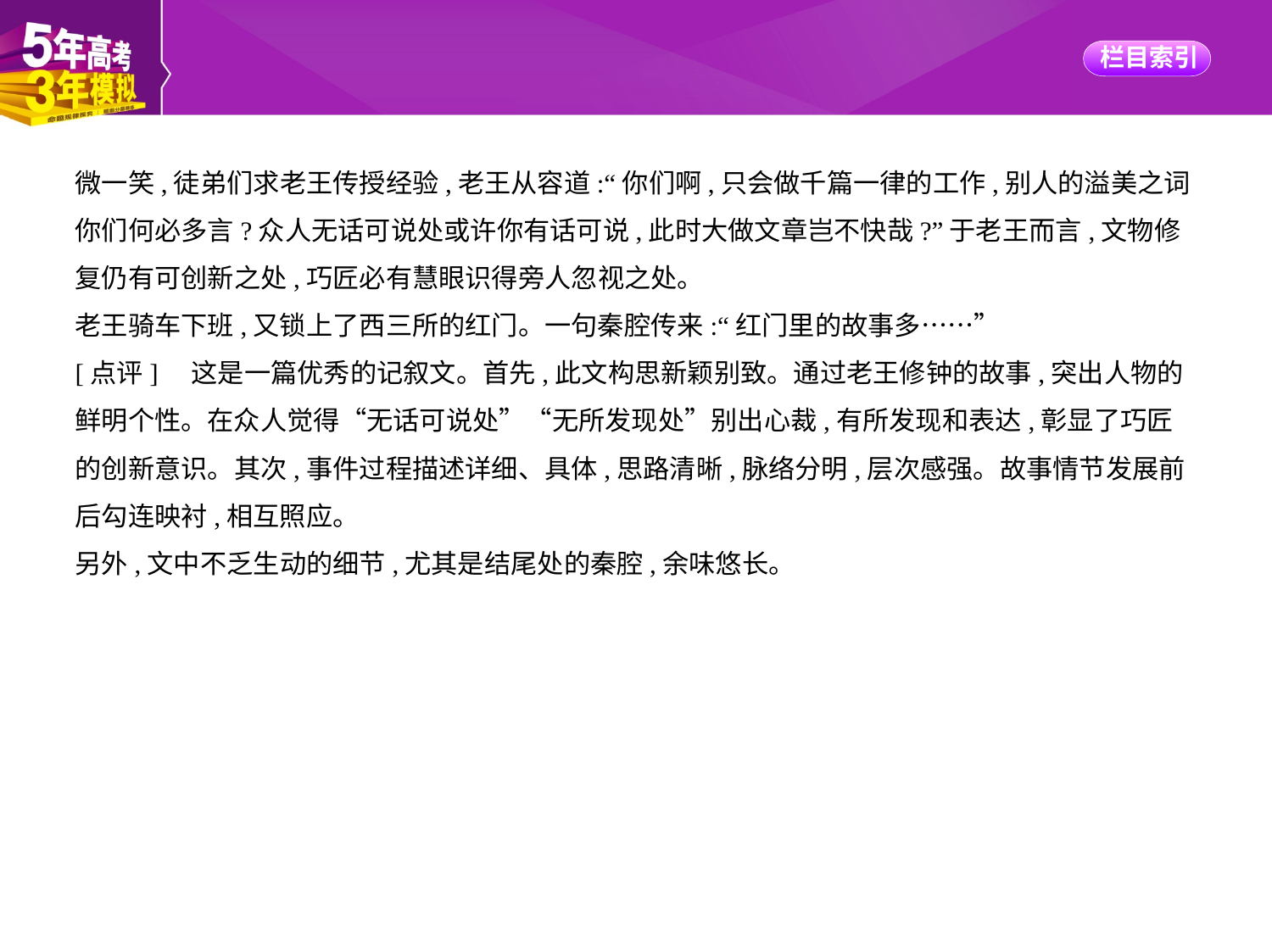

微一笑,徒弟们求老王传授经验,老王从容道:“你们啊,只会做千篇一律的工作,别人的溢美之词
你们何必多言?众人无话可说处或许你有话可说,此时大做文章岂不快哉?”于老王而言,文物修
复仍有可创新之处,巧匠必有慧眼识得旁人忽视之处。
老王骑车下班,又锁上了西三所的红门。一句秦腔传来:“红门里的故事多……”
[点评]　这是一篇优秀的记叙文。首先,此文构思新颖别致。通过老王修钟的故事,突出人物的
鲜明个性。在众人觉得“无话可说处”“无所发现处”别出心裁,有所发现和表达,彰显了巧匠
的创新意识。其次,事件过程描述详细、具体,思路清晰,脉络分明,层次感强。故事情节发展前
后勾连映衬,相互照应。
另外,文中不乏生动的细节,尤其是结尾处的秦腔,余味悠长。